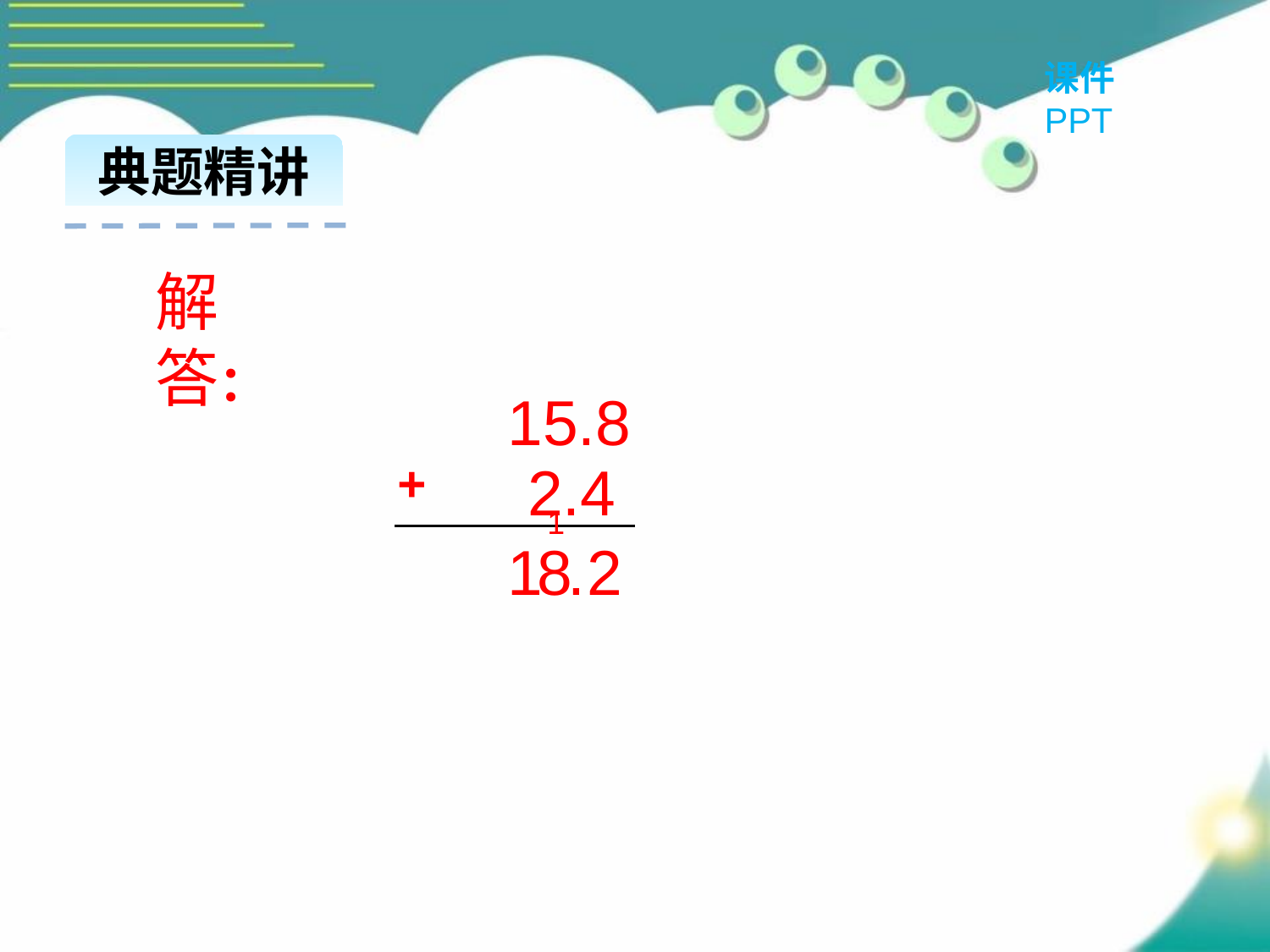

课件PPT
典题精讲

解答：
15.8
+
2.4
1
1
8
.
2